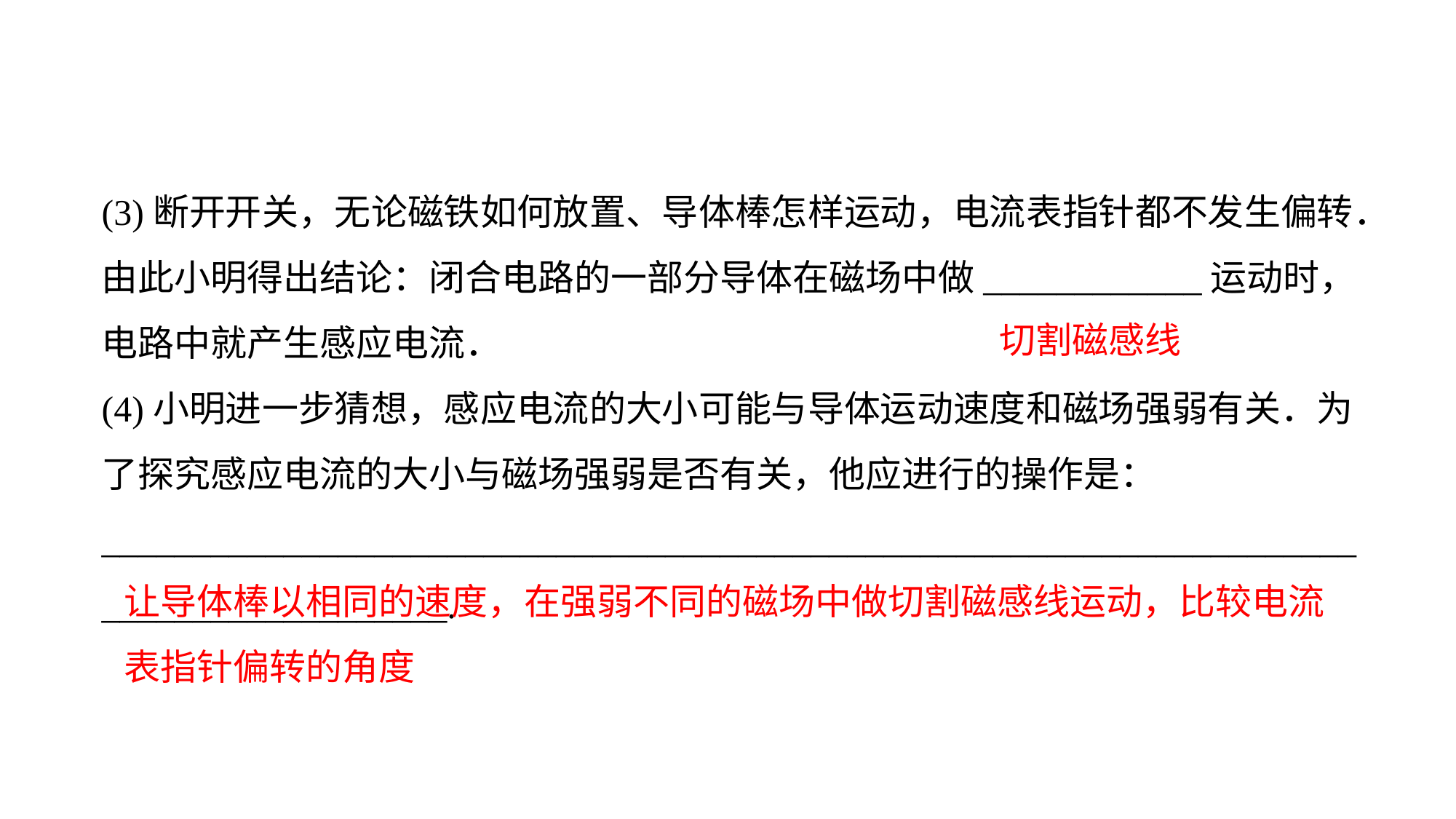

(3)断开开关，无论磁铁如何放置、导体棒怎样运动，电流表指针都不发生偏转．
由此小明得出结论：闭合电路的一部分导体在磁场中做____________运动时，电路中就产生感应电流．
(4)小明进一步猜想，感应电流的大小可能与导体运动速度和磁场强弱有关．为了探究感应电流的大小与磁场强弱是否有关，他应进行的操作是：________________________________________________________________________________________.
切割磁感线
让导体棒以相同的速度，在强弱不同的磁场中做切割磁感线运动，比较电流表指针偏转的角度